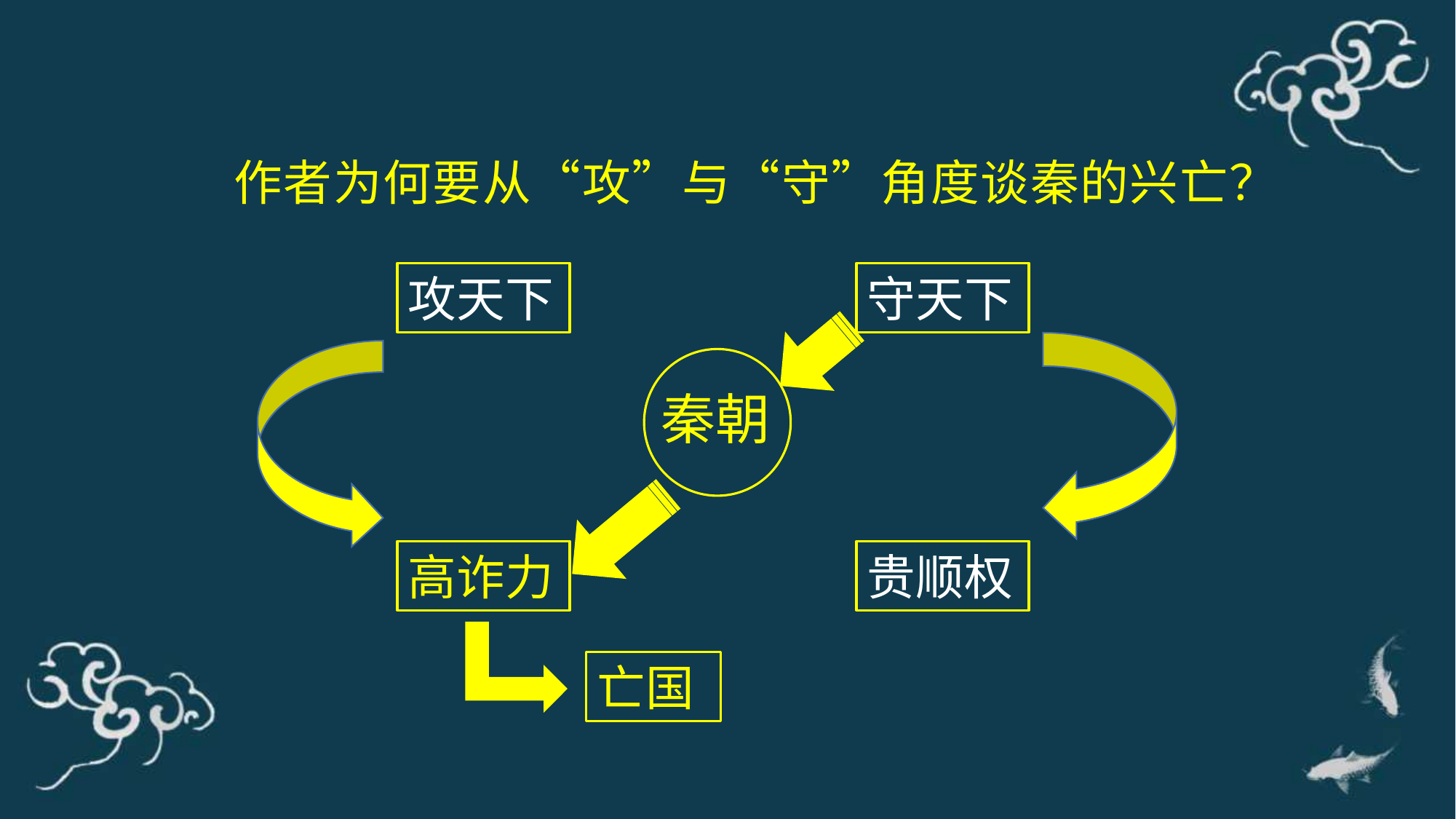

作者为何要从“攻”与“守”角度谈秦的兴亡？
守天下
攻天下

秦朝

贵顺权
高诈力

亡国